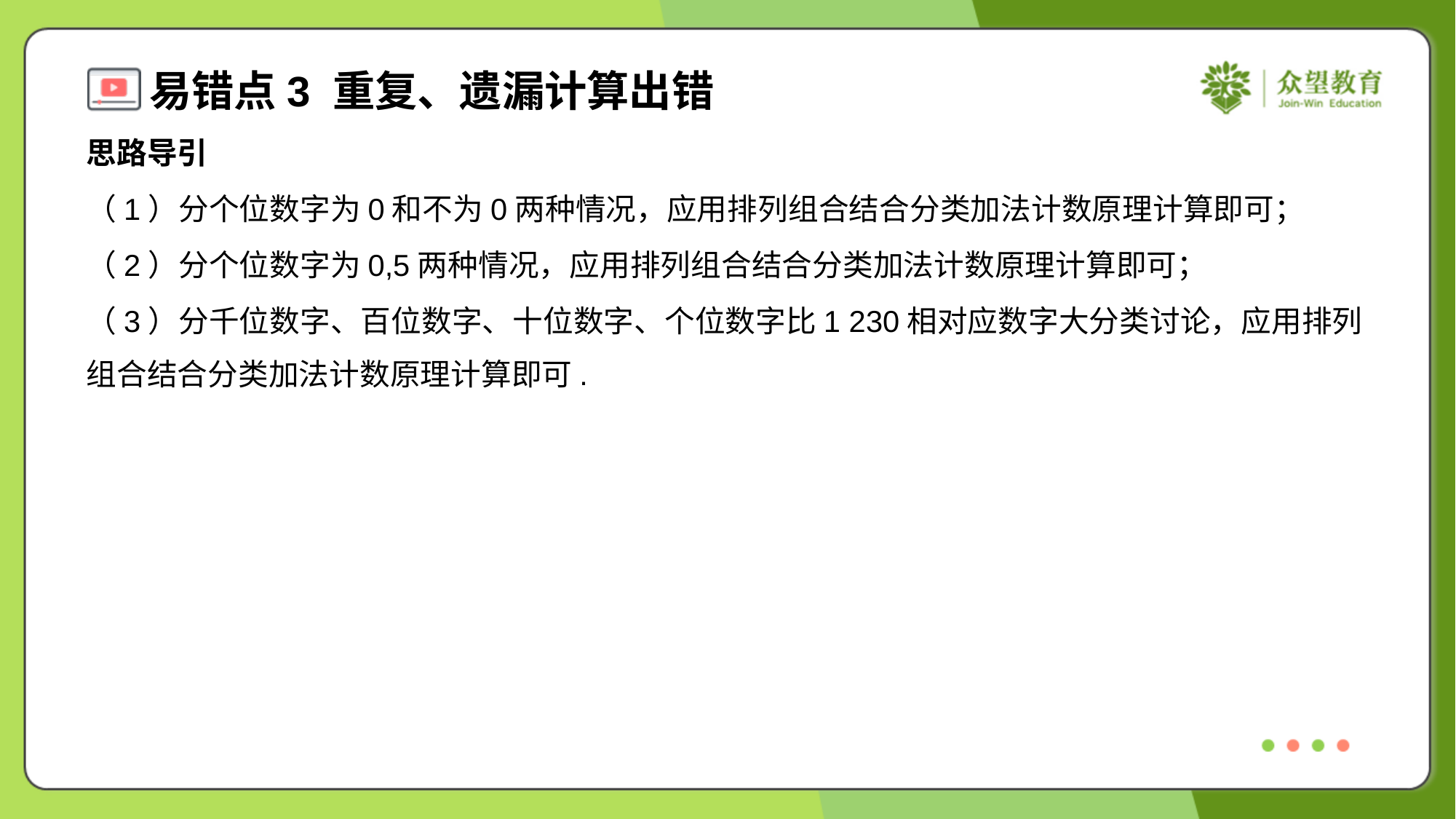

思路导引
（1）分个位数字为0和不为0两种情况，应用排列组合结合分类加法计数原理计算即可；
（2）分个位数字为0,5两种情况，应用排列组合结合分类加法计数原理计算即可；
（3）分千位数字、百位数字、十位数字、个位数字比1 230相对应数字大分类讨论，应用排列
组合结合分类加法计数原理计算即可.